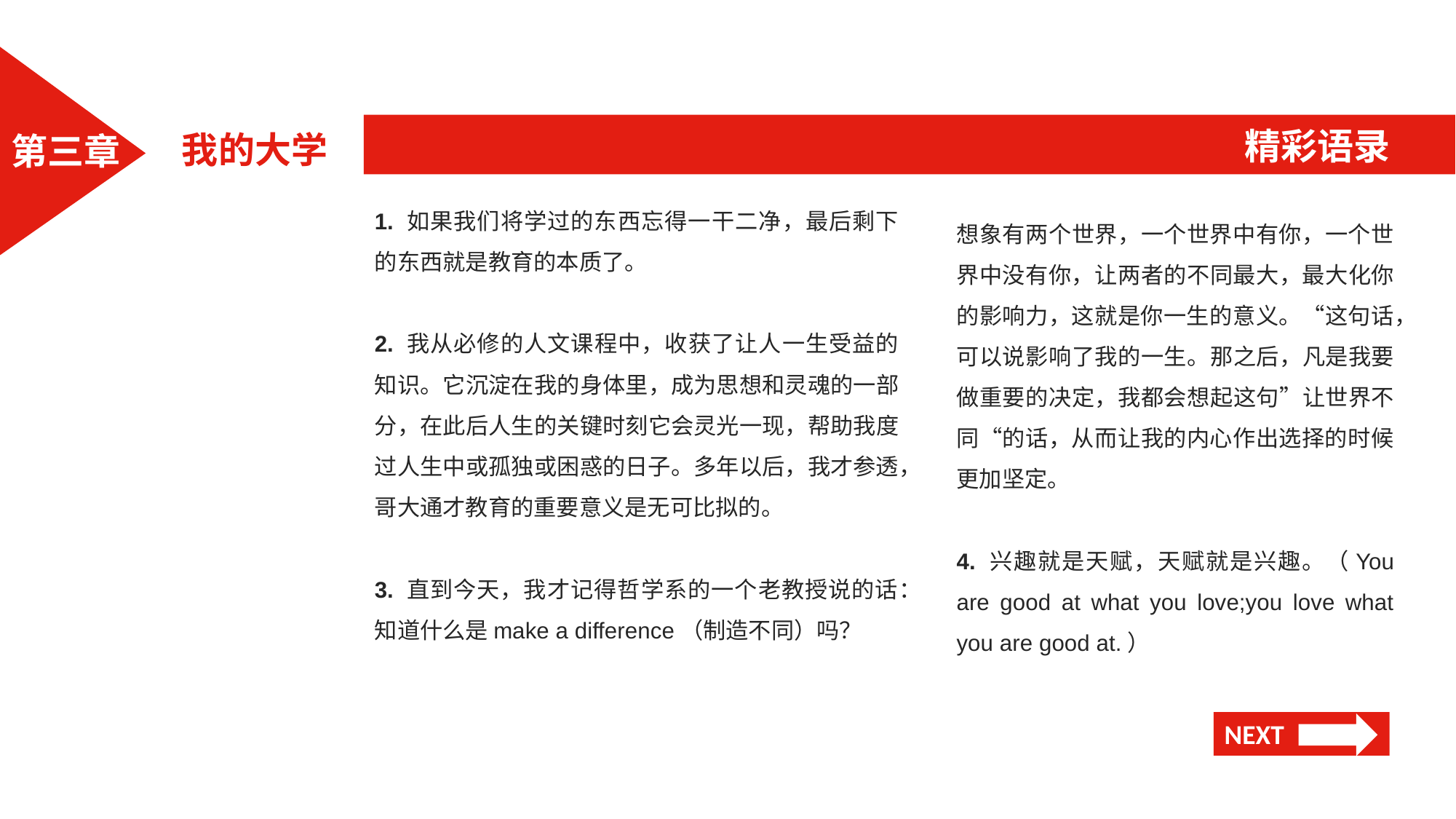

精彩语录
我的大学
第三章

1. 如果我们将学过的东西忘得一干二净，最后剩下的东西就是教育的本质了。

2. 我从必修的人文课程中，收获了让人一生受益的知识。它沉淀在我的身体里，成为思想和灵魂的一部分，在此后人生的关键时刻它会灵光一现，帮助我度过人生中或孤独或困惑的日子。多年以后，我才参透，哥大通才教育的重要意义是无可比拟的。

3. 直到今天，我才记得哲学系的一个老教授说的话：知道什么是make a difference（制造不同）吗？
想象有两个世界，一个世界中有你，一个世界中没有你，让两者的不同最大，最大化你的影响力，这就是你一生的意义。“这句话，可以说影响了我的一生。那之后，凡是我要做重要的决定，我都会想起这句”让世界不同“的话，从而让我的内心作出选择的时候更加坚定。

4. 兴趣就是天赋，天赋就是兴趣。（You are good at what you love;you love what you are good at.）

NEXT